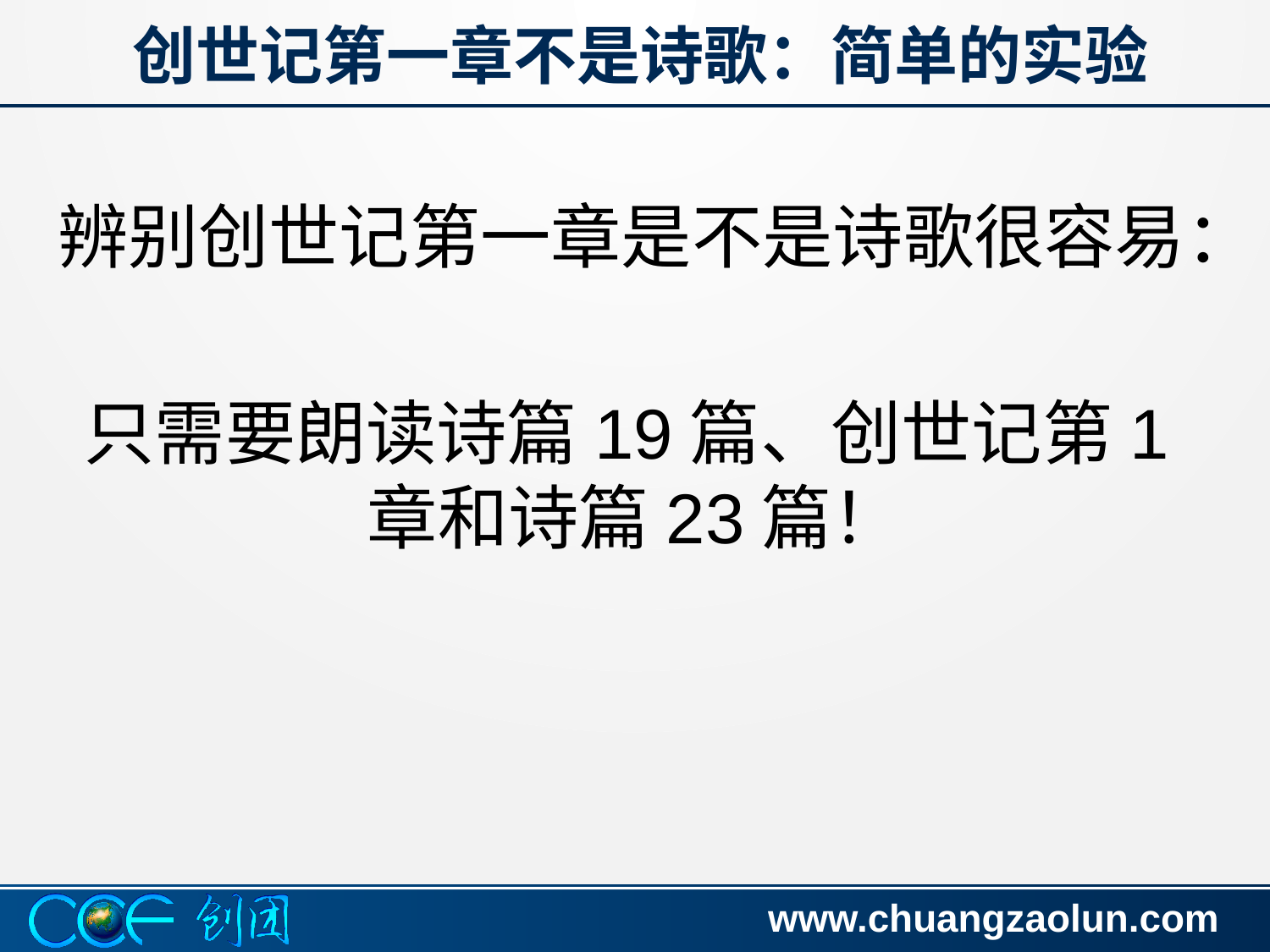

创世记第一章不是诗歌：简单的实验
辨别创世记第一章是不是诗歌很容易：

只需要朗读诗篇19篇、创世记第1章和诗篇23篇！